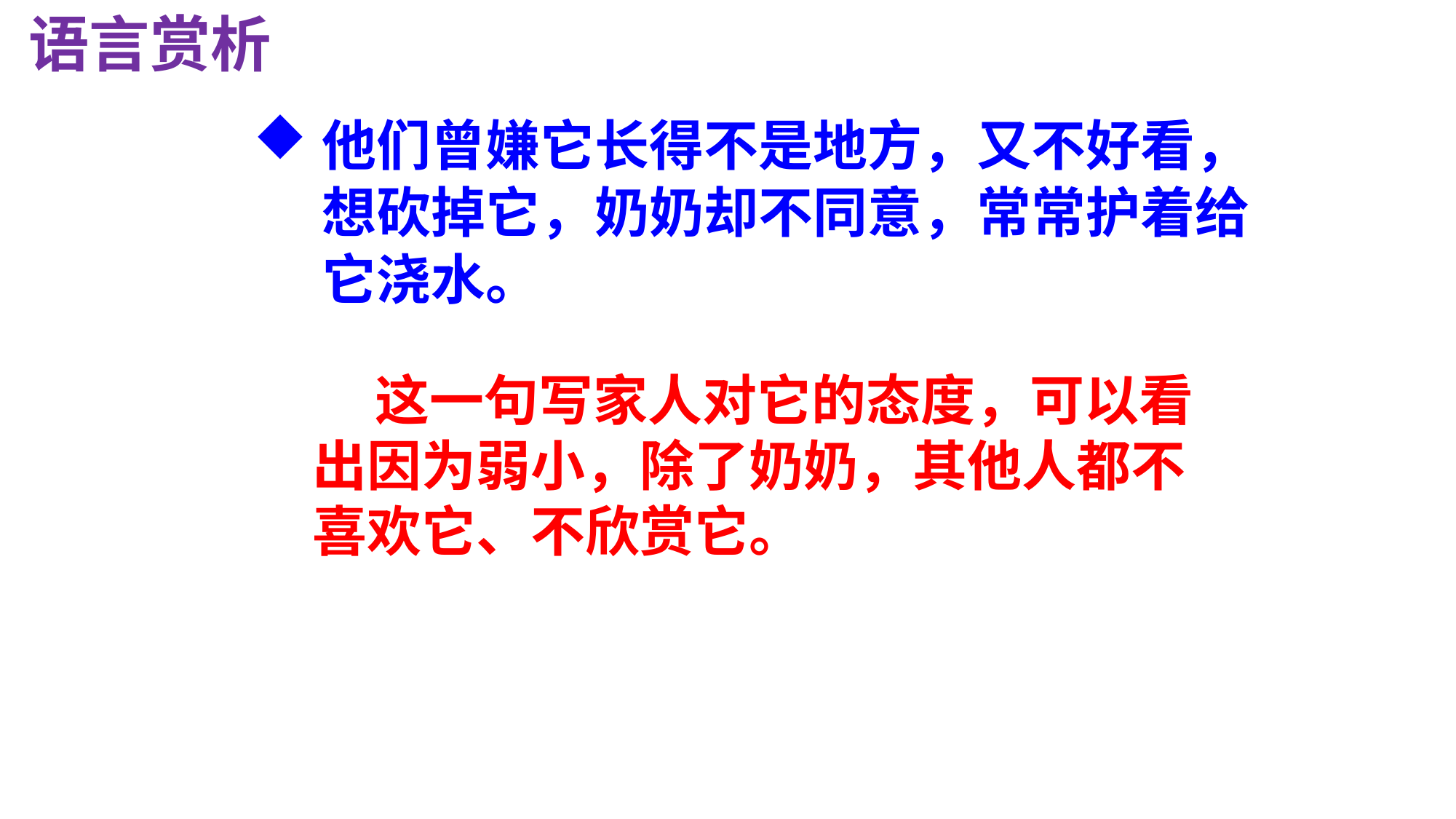

语言赏析
他们曾嫌它长得不是地方，又不好看，想砍掉它，奶奶却不同意，常常护着给它浇水。
    这一句写家人对它的态度，可以看出因为弱小，除了奶奶，其他人都不喜欢它、不欣赏它。